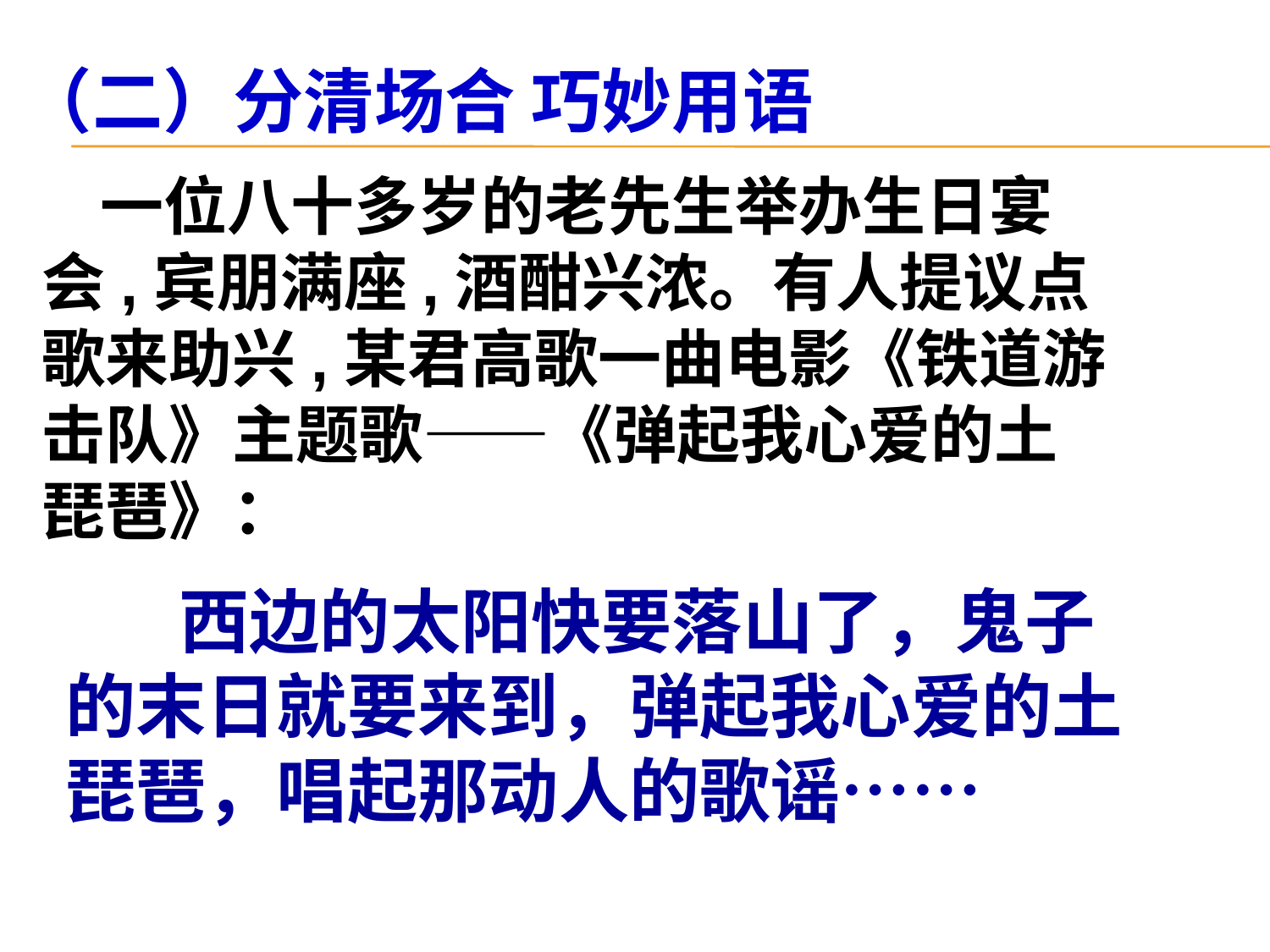

（二）分清场合 巧妙用语
   一位八十多岁的老先生举办生日宴会,宾朋满座,酒酣兴浓。有人提议点歌来助兴,某君高歌一曲电影《铁道游击队》主题歌——《弹起我心爱的土琵琶》：
      西边的太阳快要落山了，鬼子的末日就要来到，弹起我心爱的土琵琶，唱起那动人的歌谣……